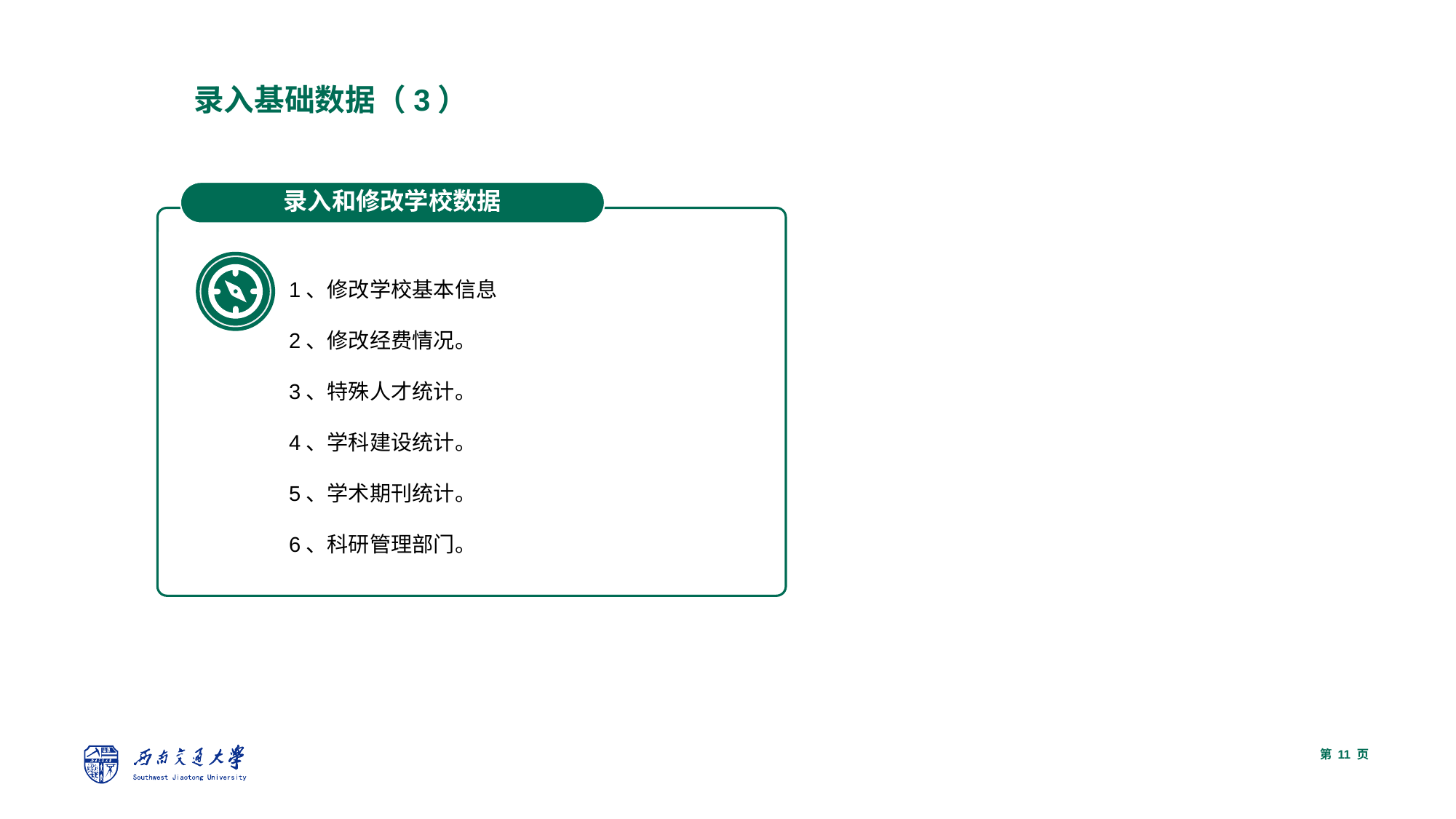

录入基础数据（3）

录入和修改学校数据

1、修改学校基本信息
2、修改经费情况。
3、特殊人才统计。
4、学科建设统计。
5、学术期刊统计。
6、科研管理部门。

第 11 页